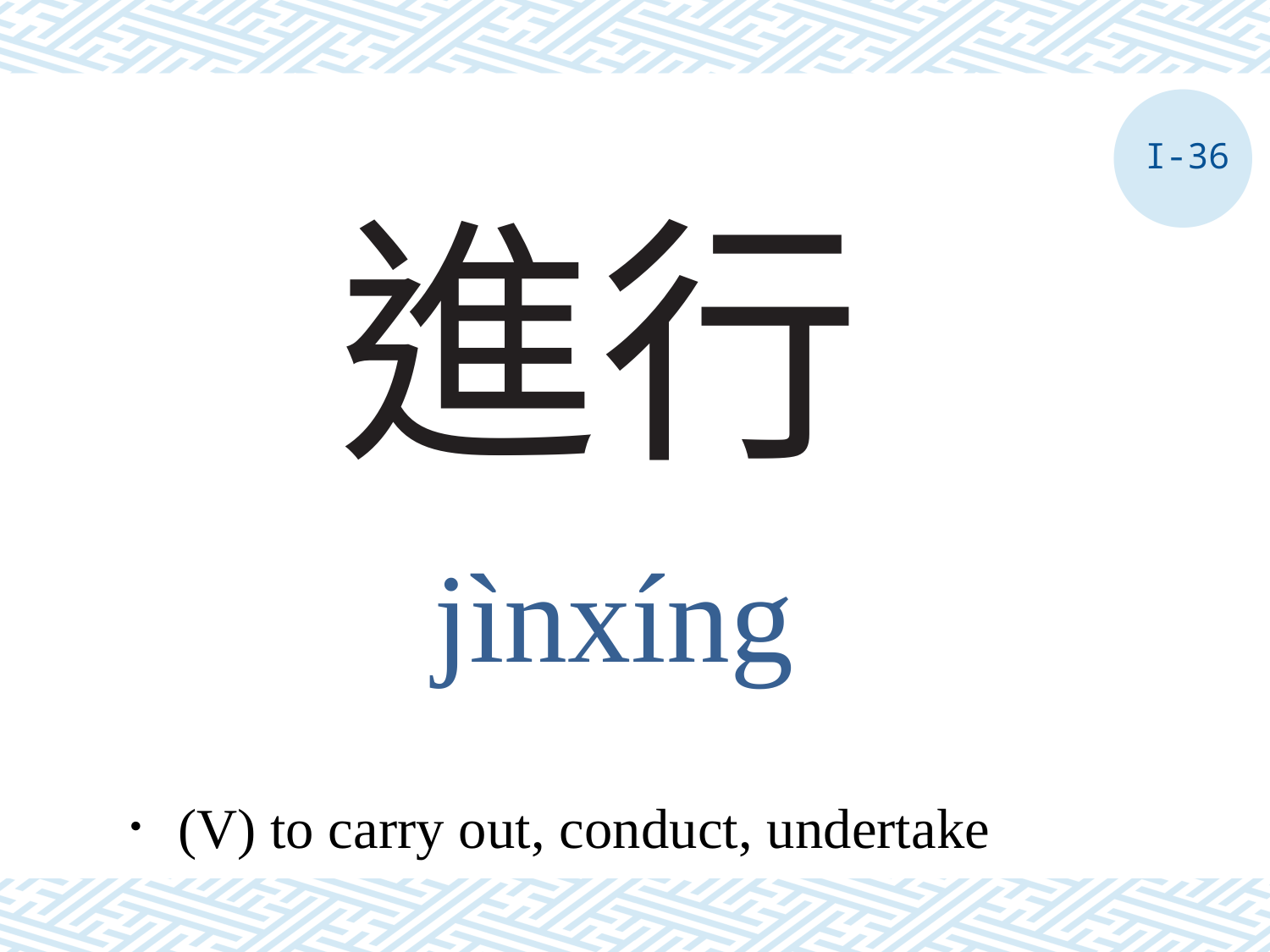

I-36
# 進行
jìnxíng
．(V) to carry out, conduct, undertake